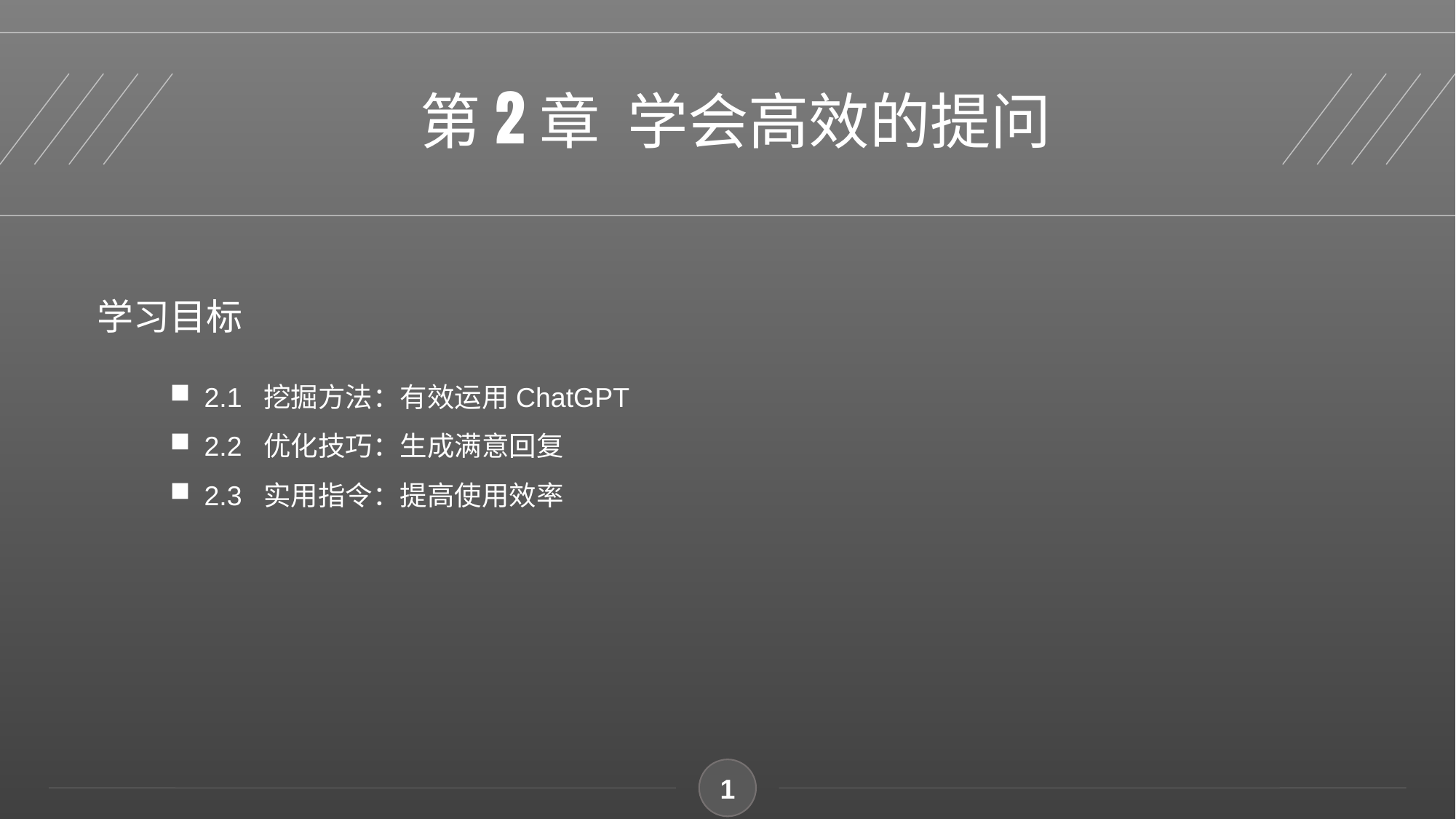

第2章  学会高效的提问

学习目标
2.1  挖掘方法：有效运用ChatGPT
2.2  优化技巧：生成满意回复
2.3  实用指令：提高使用效率